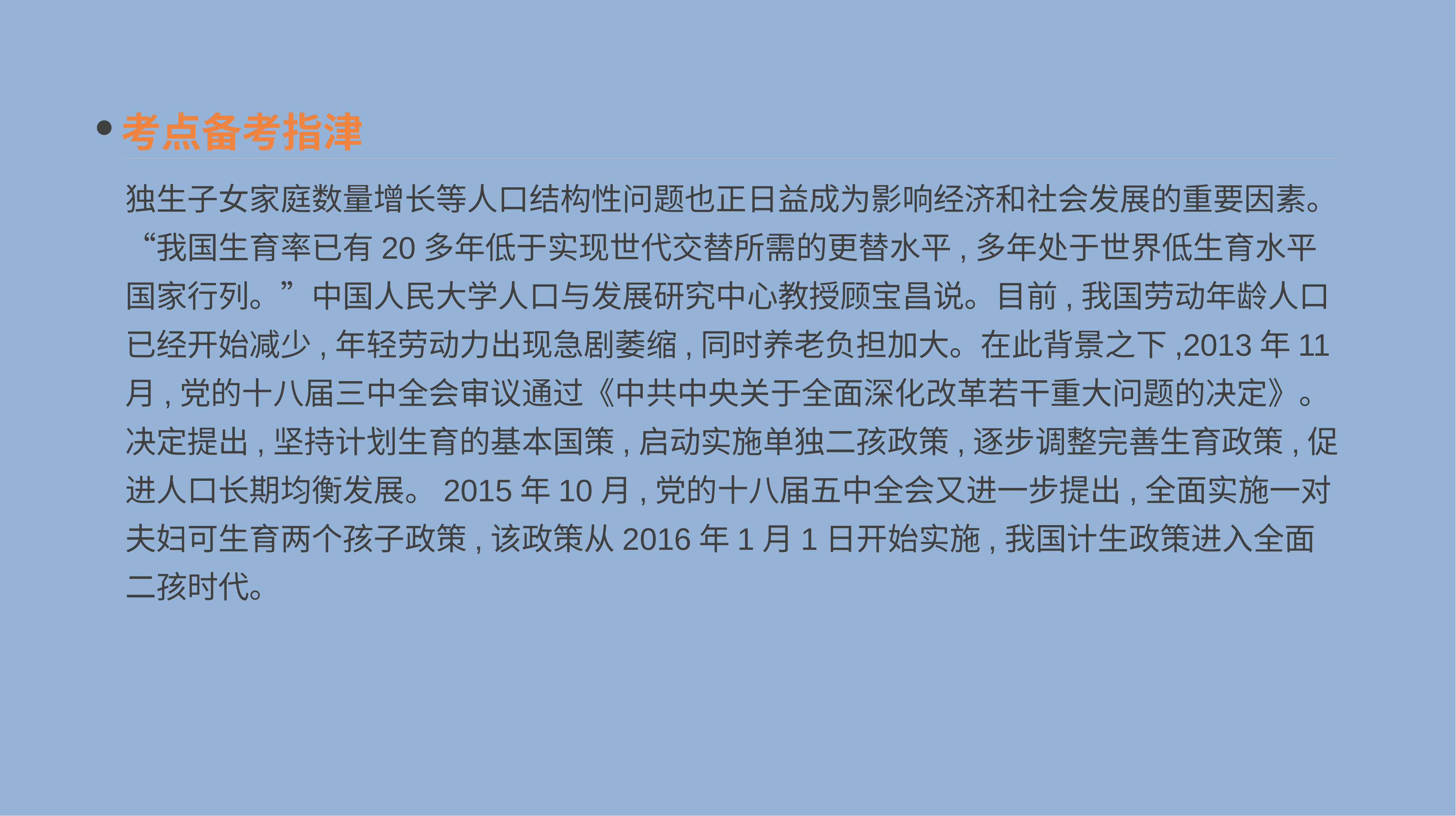

考点备考指津

独生子女家庭数量增长等人口结构性问题也正日益成为影响经济和社会发展的重要因素。“我国生育率已有20多年低于实现世代交替所需的更替水平,多年处于世界低生育水平国家行列。”中国人民大学人口与发展研究中心教授顾宝昌说。目前,我国劳动年龄人口已经开始减少,年轻劳动力出现急剧萎缩,同时养老负担加大。在此背景之下,2013年11月,党的十八届三中全会审议通过《中共中央关于全面深化改革若干重大问题的决定》。决定提出,坚持计划生育的基本国策,启动实施单独二孩政策,逐步调整完善生育政策,促进人口长期均衡发展。2015年10月,党的十八届五中全会又进一步提出,全面实施一对夫妇可生育两个孩子政策,该政策从2016年1月1日开始实施,我国计生政策进入全面二孩时代。